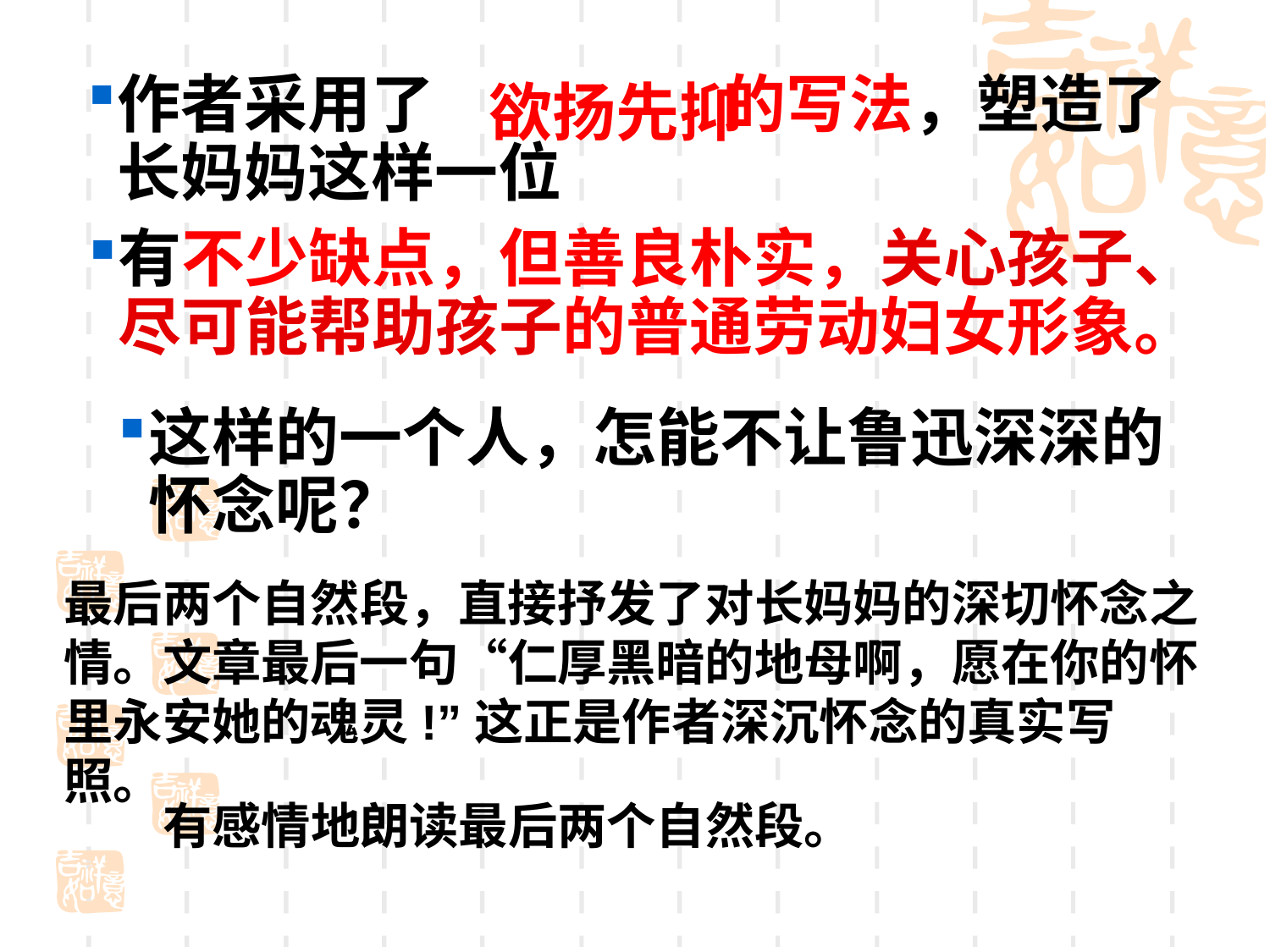

作者采用了                    的写法，塑造了长妈妈这样一位
欲扬先抑
有不少缺点，但善良朴实，关心孩子、尽可能帮助孩子的普通劳动妇女形象。
这样的一个人，怎能不让鲁迅深深的怀念呢？
最后两个自然段，直接抒发了对长妈妈的深切怀念之情。文章最后一句“仁厚黑暗的地母啊，愿在你的怀里永安她的魂灵!”这正是作者深沉怀念的真实写照。
有感情地朗读最后两个自然段。